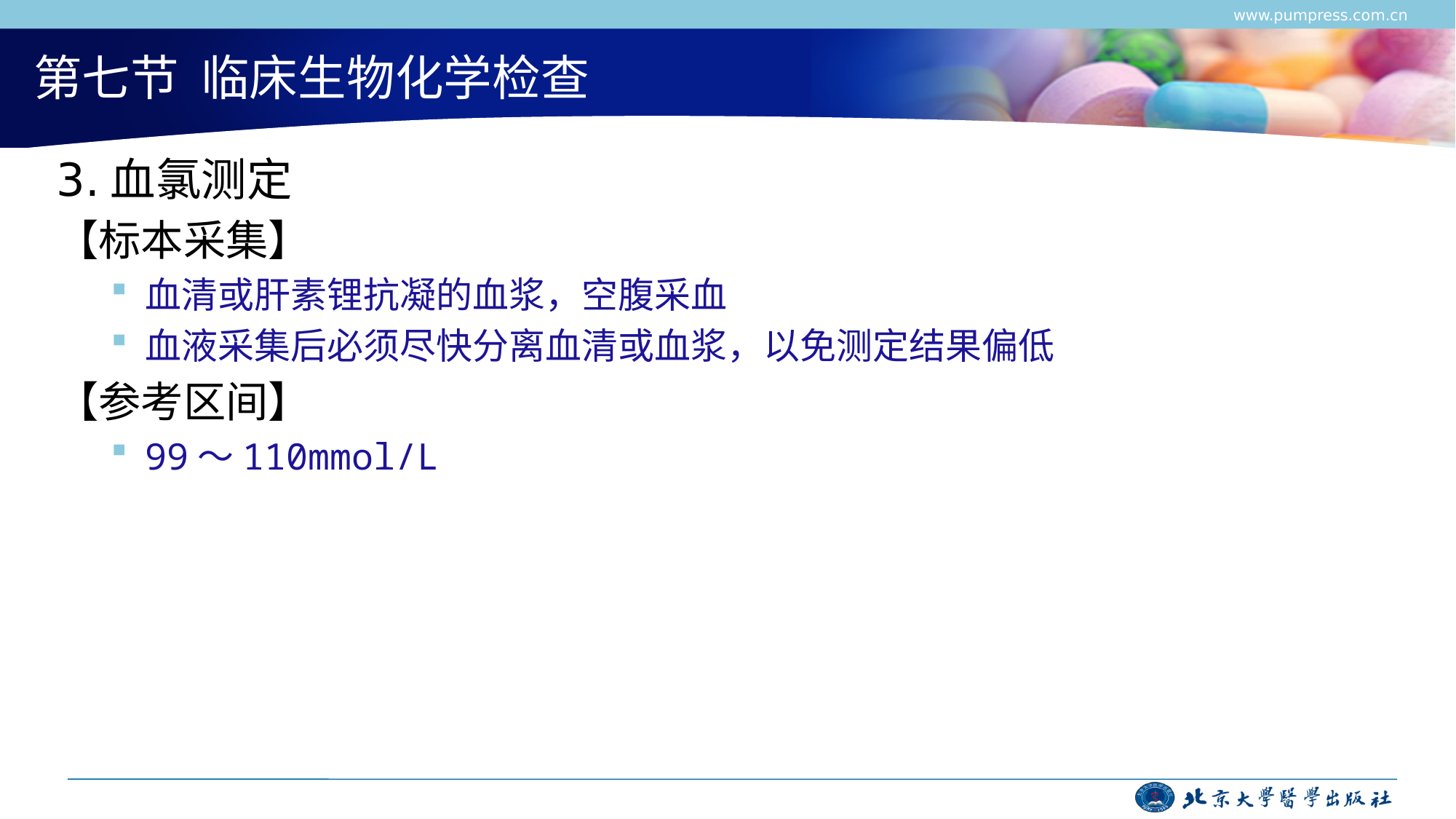

www.pumpress.com.cn
# 第七节  临床生物化学检查
3.血氯测定
【标本采集】
血清或肝素锂抗凝的血浆，空腹采血
血液采集后必须尽快分离血清或血浆，以免测定结果偏低
【参考区间】
99～110mmol/L